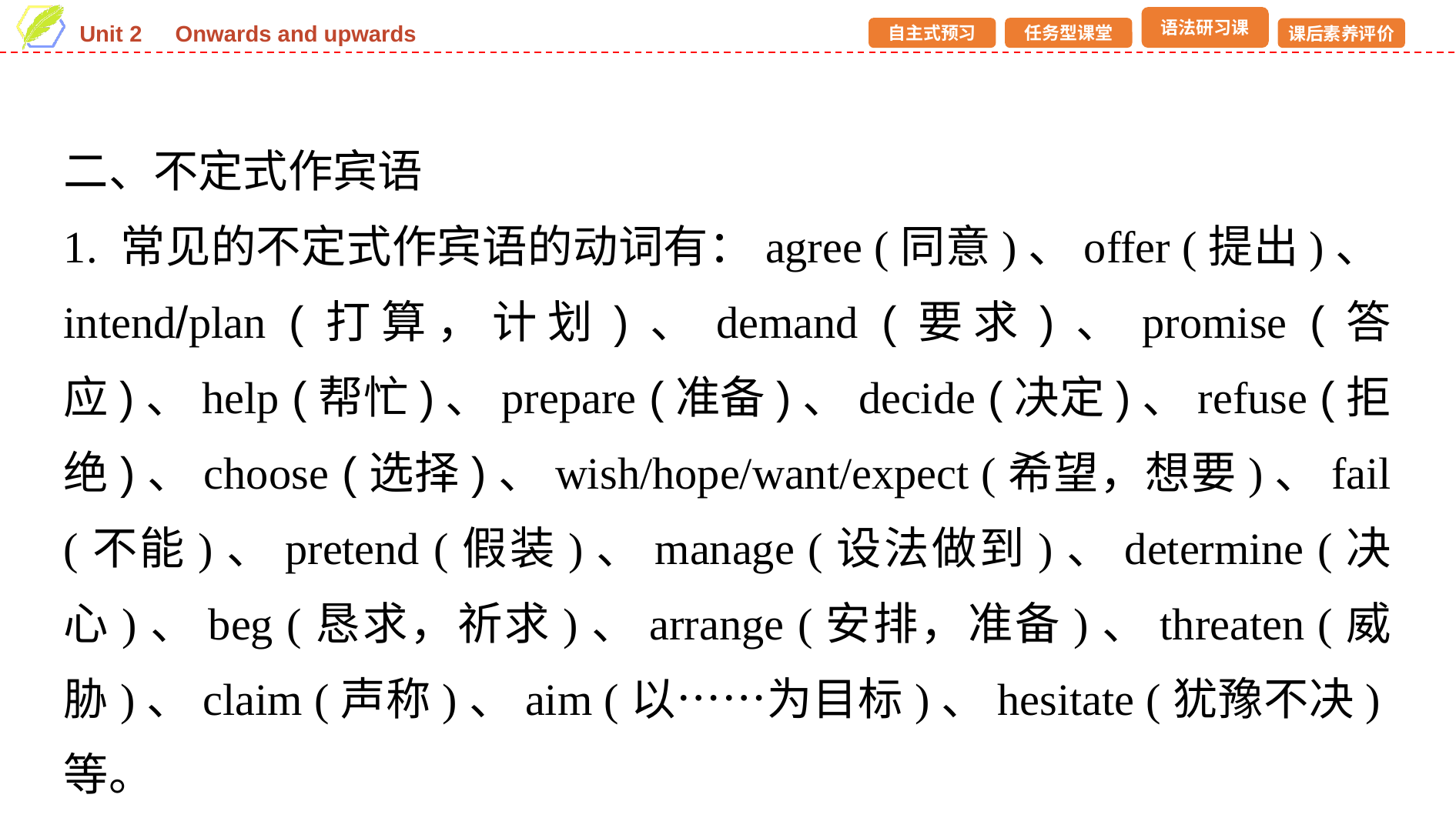

二、不定式作宾语
1. 常见的不定式作宾语的动词有：agree (同意)、offer (提出)、intend/plan (打算，计划)、demand (要求)、promise (答应)、help (帮忙)、prepare (准备)、decide (决定)、refuse (拒绝)、choose (选择)、wish/hope/want/expect (希望，想要)、fail (不能)、pretend (假装)、manage (设法做到)、determine (决心)、beg (恳求，祈求)、arrange (安排，准备)、threaten (威胁)、claim (声称)、aim (以……为目标)、hesitate (犹豫不决)等。